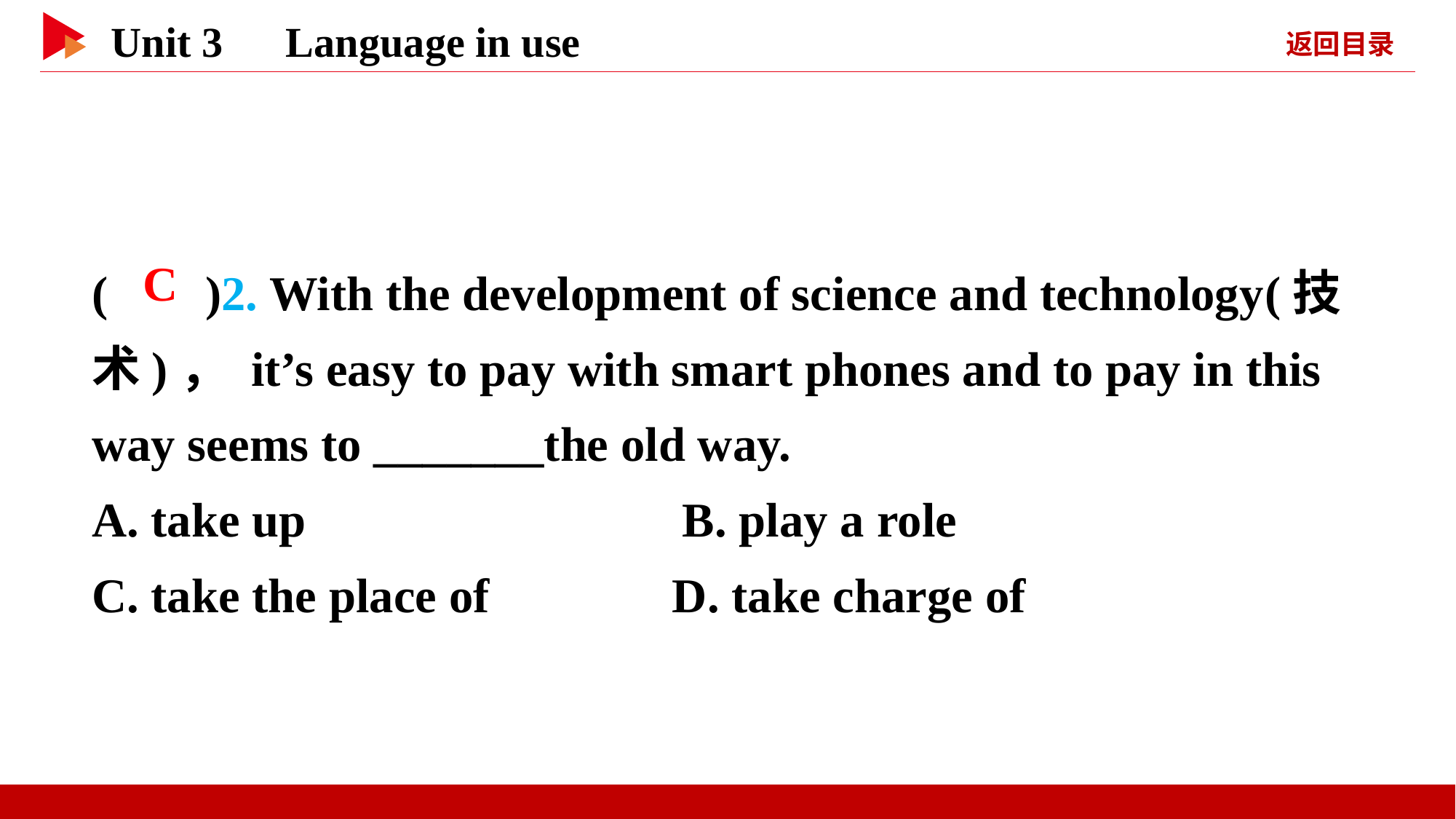

(        )2. With the development of science and technology(技术)， it’s easy to pay with smart phones and to pay in this way seems to _______the old way.
A. take up　　　　　	   B. play a role
C. take the place of               D. take charge of
   C